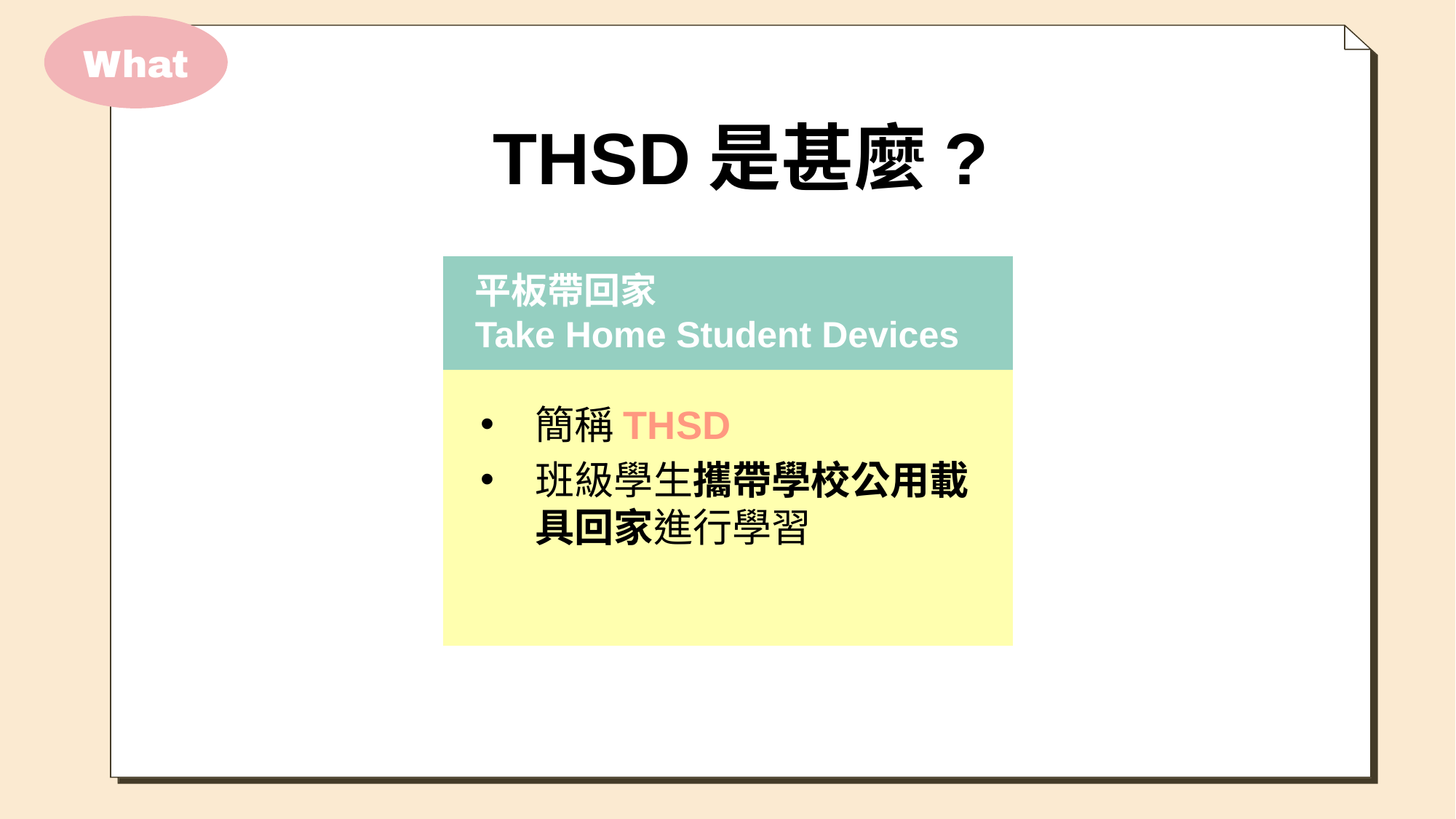

What

# THSD是甚麼?

平板帶回家
Take Home Student Devices
簡稱THSD
班級學生攜帶學校公用載具回家進行學習